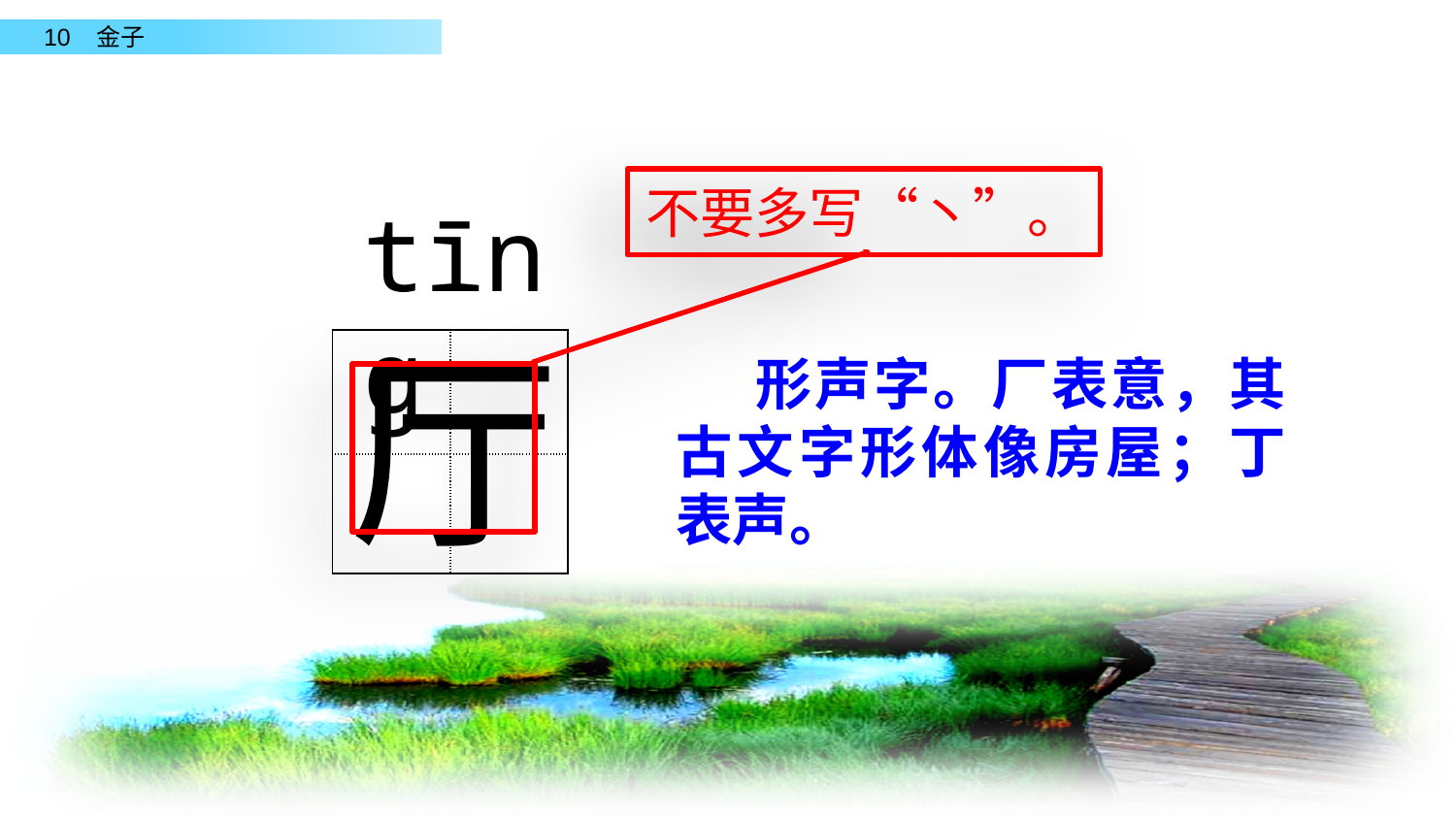

不要多写“丶”。
tīng
厅
|  |  |
| --- | --- |
|  |  |
    形声字。厂表意，其古文字形体像房屋；丁表声。